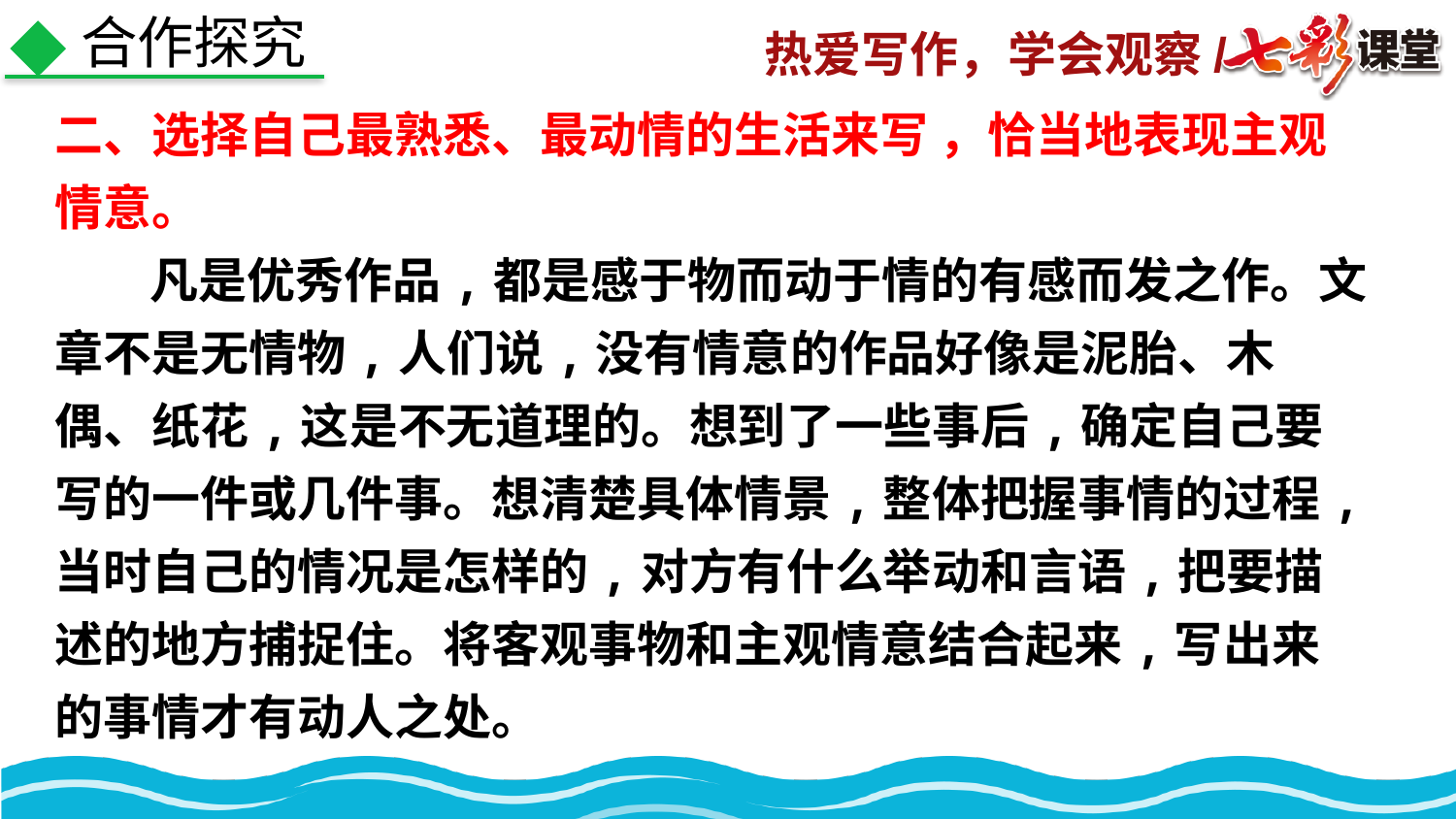

合作探究

二、选择自己最熟悉、最动情的生活来写 ，恰当地表现主观情意。
 凡是优秀作品,都是感于物而动于情的有感而发之作。文章不是无情物,人们说,没有情意的作品好像是泥胎、木偶、纸花,这是不无道理的。想到了一些事后,确定自己要写的一件或几件事。想清楚具体情景,整体把握事情的过程,当时自己的情况是怎样的,对方有什么举动和言语,把要描述的地方捕捉住。将客观事物和主观情意结合起来,写出来的事情才有动人之处。